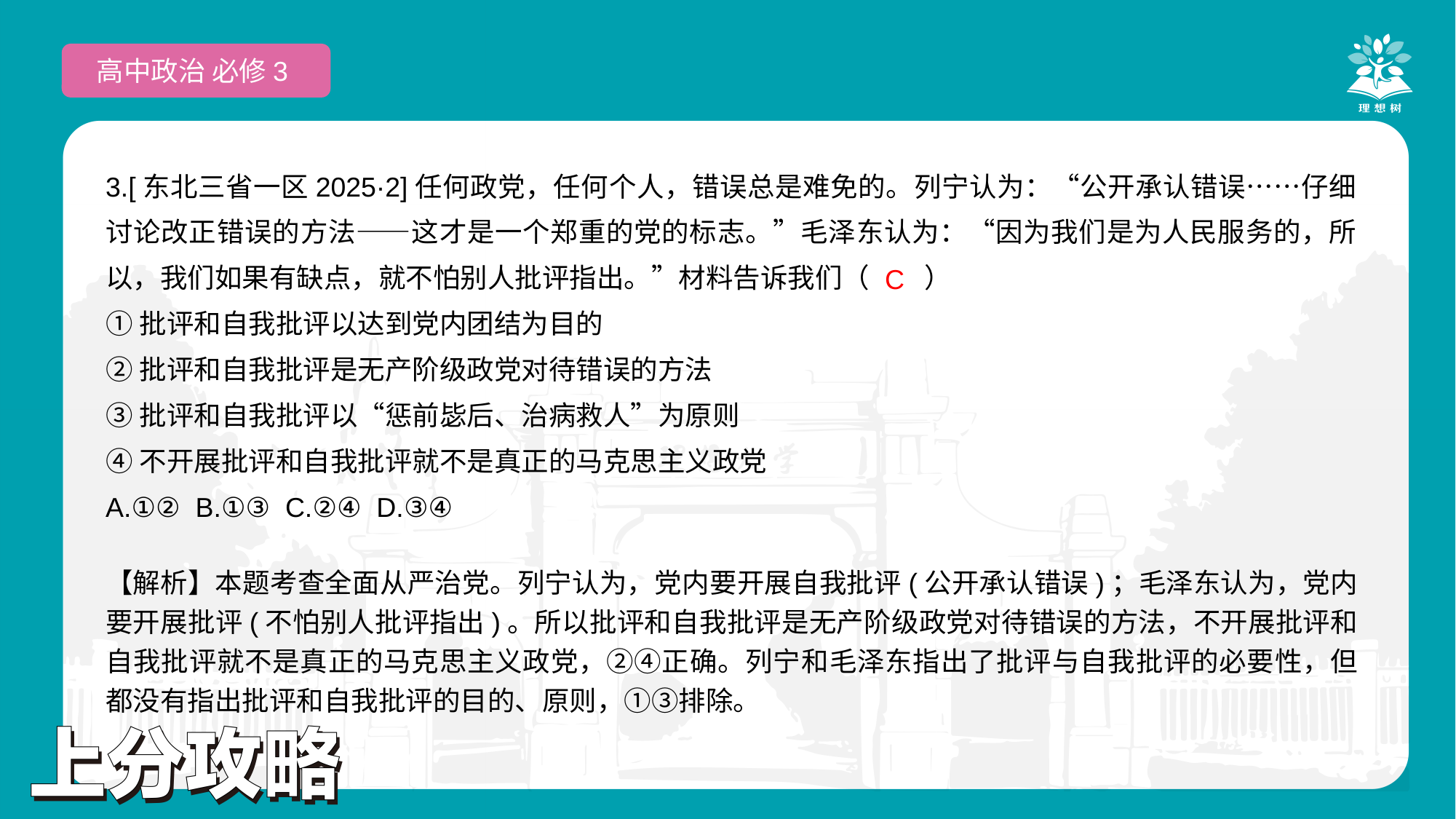

高中政治 必修3
3.[东北三省一区2025·2]任何政党，任何个人，错误总是难免的。列宁认为：“公开承认错误……仔细讨论改正错误的方法——这才是一个郑重的党的标志。”毛泽东认为：“因为我们是为人民服务的，所以，我们如果有缺点，就不怕别人批评指出。”材料告诉我们（　　）
①批评和自我批评以达到党内团结为目的
②批评和自我批评是无产阶级政党对待错误的方法
③批评和自我批评以“惩前毖后、治病救人”为原则
④不开展批评和自我批评就不是真正的马克思主义政党
A.①②  B.①③  C.②④  D.③④
 C
【解析】本题考查全面从严治党。列宁认为，党内要开展自我批评(公开承认错误)；毛泽东认为，党内要开展批评(不怕别人批评指出)。所以批评和自我批评是无产阶级政党对待错误的方法，不开展批评和自我批评就不是真正的马克思主义政党，②④正确。列宁和毛泽东指出了批评与自我批评的必要性，但都没有指出批评和自我批评的目的、原则，①③排除。